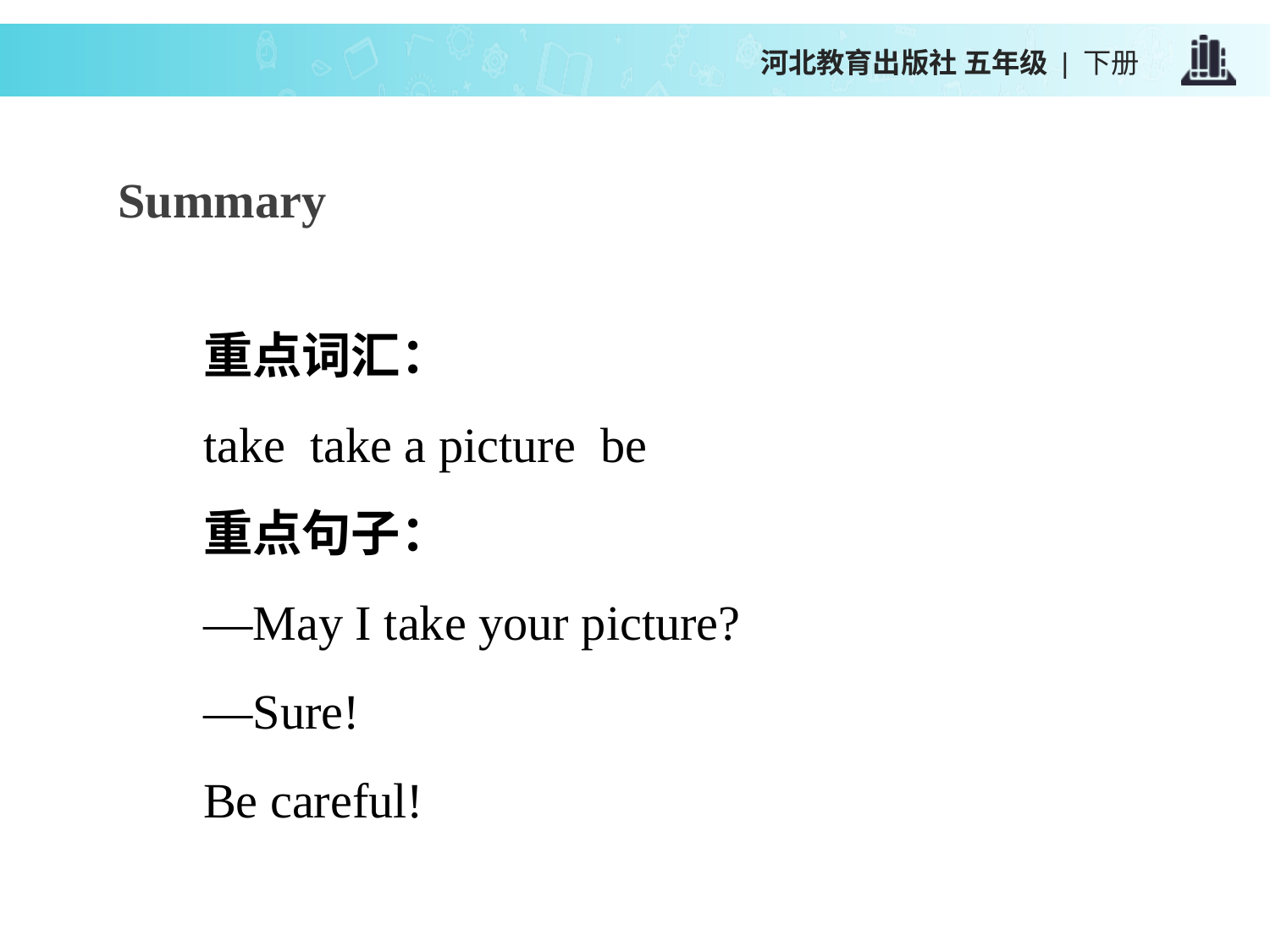

河北教育出版社 五年级 | 下册
Summary
重点词汇：
take  take a picture  be
重点句子：
—May I take your picture?
—Sure!
Be careful!